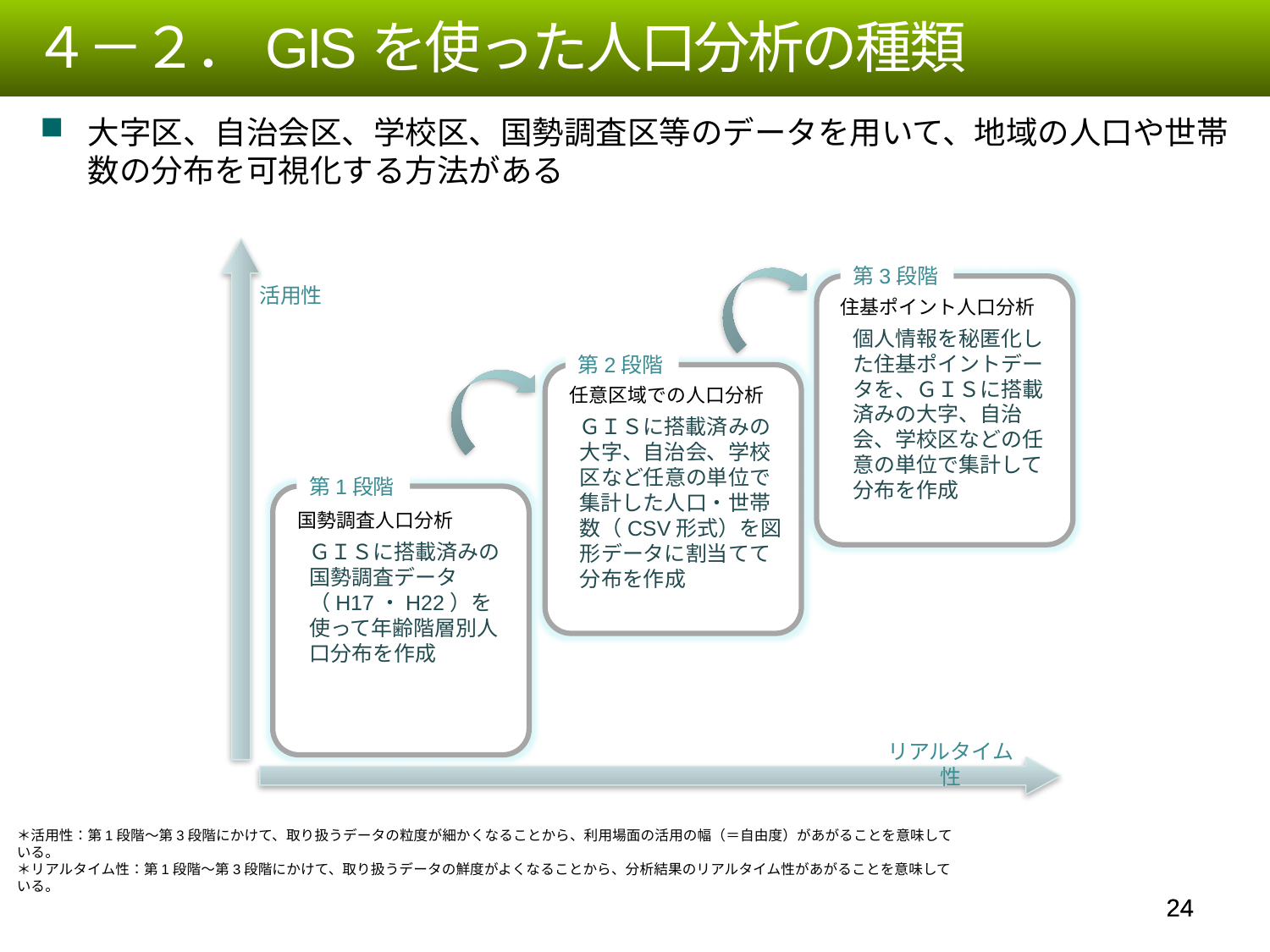

４－２．GISを使った人口分析の種類
大字区、自治会区、学校区、国勢調査区等のデータを用いて、地域の人口や世帯数の分布を可視化する方法がある
第3段階

活用性

住基ポイント人口分析
個人情報を秘匿化した住基ポイントデータを、ＧＩＳに搭載済みの大字、自治会、学校区などの任意の単位で集計して分布を作成
第2段階

任意区域での人口分析
ＧＩＳに搭載済みの大字、自治会、学校区など任意の単位で集計した人口・世帯数（CSV形式）を図形データに割当てて分布を作成
第1段階

国勢調査人口分析
ＧＩＳに搭載済みの国勢調査データ（H17・H22）を使って年齢階層別人口分布を作成

リアルタイム性

＊活用性：第1段階～第3段階にかけて、取り扱うデータの粒度が細かくなることから、利用場面の活用の幅（＝自由度）があがることを意味している。
＊リアルタイム性：第1段階～第3段階にかけて、取り扱うデータの鮮度がよくなることから、分析結果のリアルタイム性があがることを意味している。
24
24